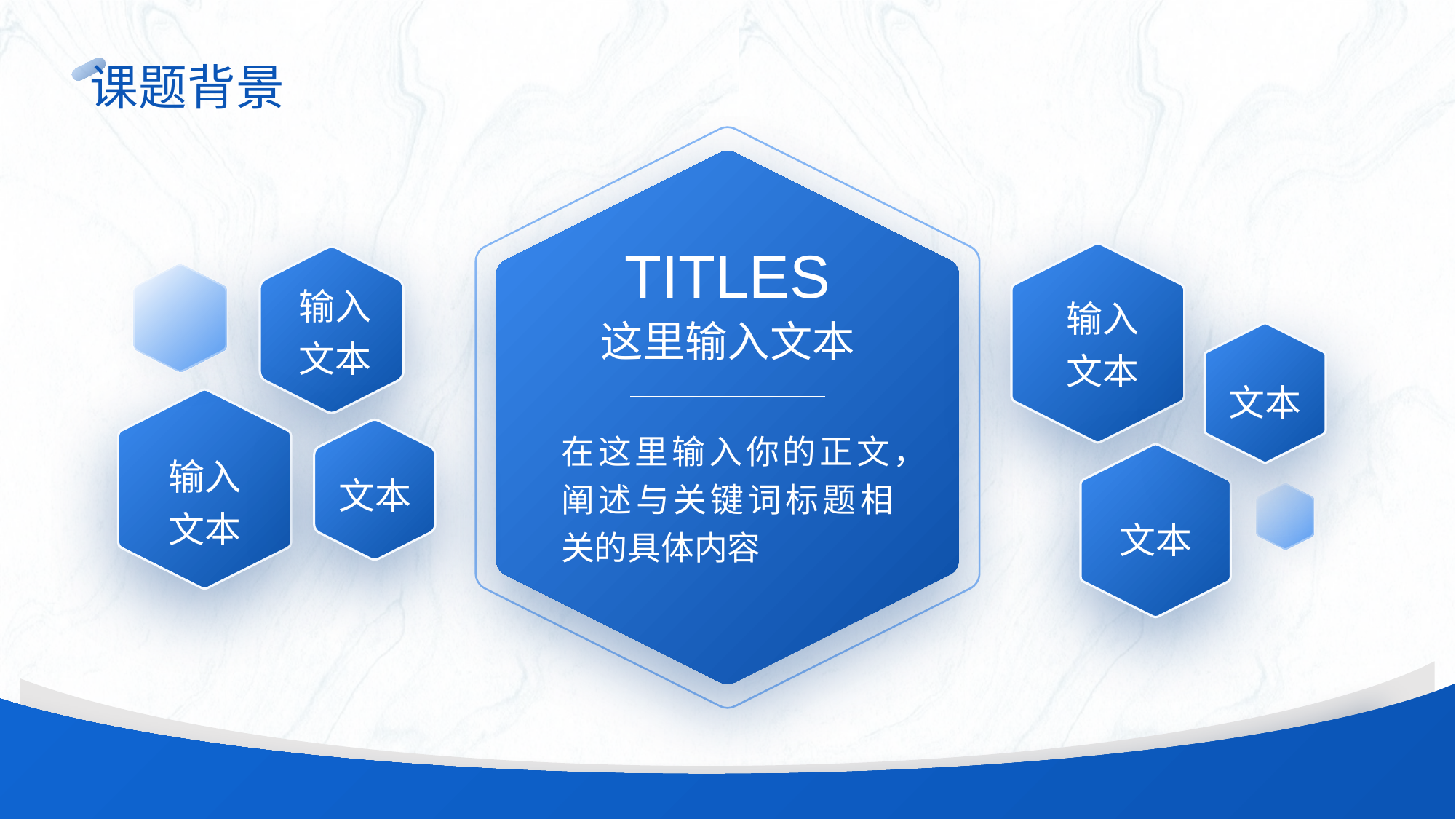

# 课题背景

TITLES
这里输入文本
在这里输入你的正文，阐述与关键词标题相关的具体内容

输入
文本

输入
文本

文本

输入
文本

文本

文本